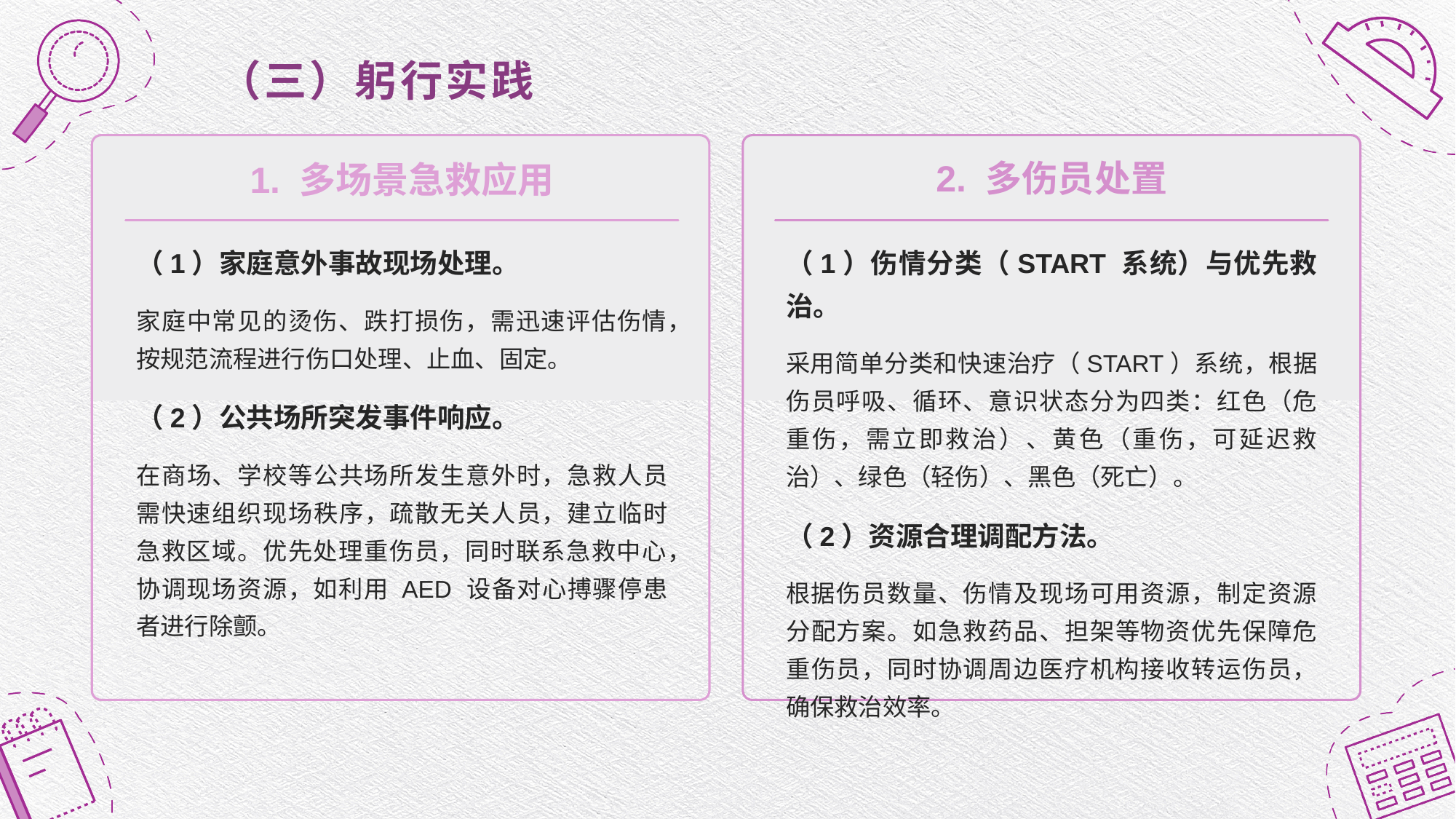

# （三）躬行实践

2. 多伤员处置
1. 多场景急救应用
（1）家庭意外事故现场处理。
家庭中常见的烫伤、跌打损伤，需迅速评估伤情，按规范流程进行伤口处理、止血、固定。
（2）公共场所突发事件响应。
在商场、学校等公共场所发生意外时，急救人员需快速组织现场秩序，疏散无关人员，建立临时急救区域。优先处理重伤员，同时联系急救中心，协调现场资源，如利用 AED 设备对心搏骤停患者进行除颤。
（1）伤情分类（START 系统）与优先救治。
采用简单分类和快速治疗（START）系统，根据伤员呼吸、循环、意识状态分为四类：红色（危重伤，需立即救治）、黄色（重伤，可延迟救治）、绿色（轻伤）、黑色（死亡）。
（2）资源合理调配方法。
根据伤员数量、伤情及现场可用资源，制定资源分配方案。如急救药品、担架等物资优先保障危重伤员，同时协调周边医疗机构接收转运伤员，确保救治效率。